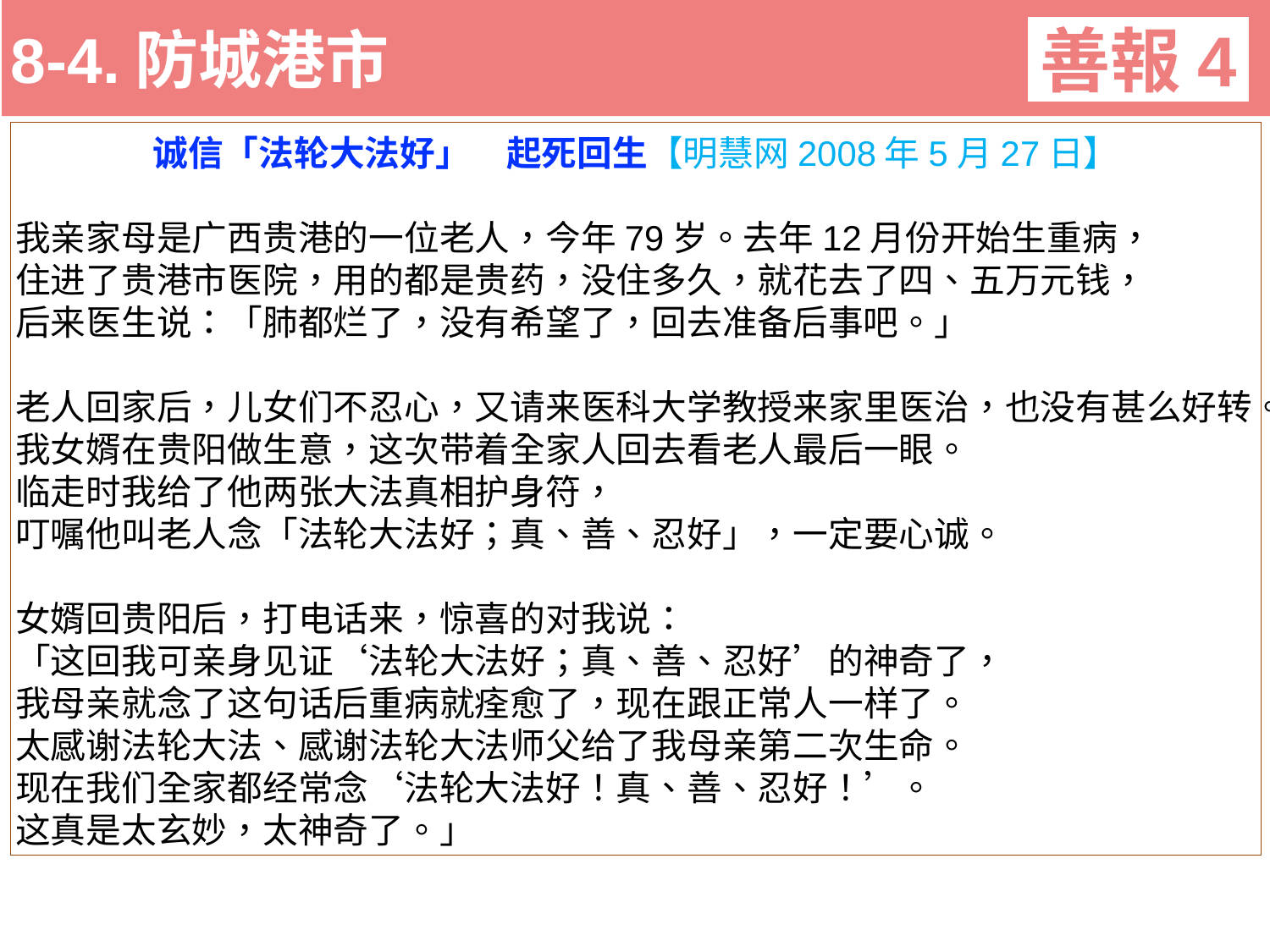

8-4.防城港市
善報4
11-3. XX市官員惡報實例
诚信「法轮大法好」　起死回生【明慧网2008年5月27日】

我亲家母是广西贵港的一位老人，今年79岁。去年12月份开始生重病，
住进了贵港市医院，用的都是贵药，没住多久，就花去了四、五万元钱，
后来医生说：「肺都烂了，没有希望了，回去准备后事吧。」

老人回家后，儿女们不忍心，又请来医科大学教授来家里医治，也没有甚么好转。我女婿在贵阳做生意，这次带着全家人回去看老人最后一眼。
临走时我给了他两张大法真相护身符，
叮嘱他叫老人念「法轮大法好；真、善、忍好」，一定要心诚。

女婿回贵阳后，打电话来，惊喜的对我说：
「这回我可亲身见证‘法轮大法好；真、善、忍好’的神奇了，
我母亲就念了这句话后重病就痊愈了，现在跟正常人一样了。
太感谢法轮大法、感谢法轮大法师父给了我母亲第二次生命。
现在我们全家都经常念‘法轮大法好！真、善、忍好！’。
这真是太玄妙，太神奇了。」